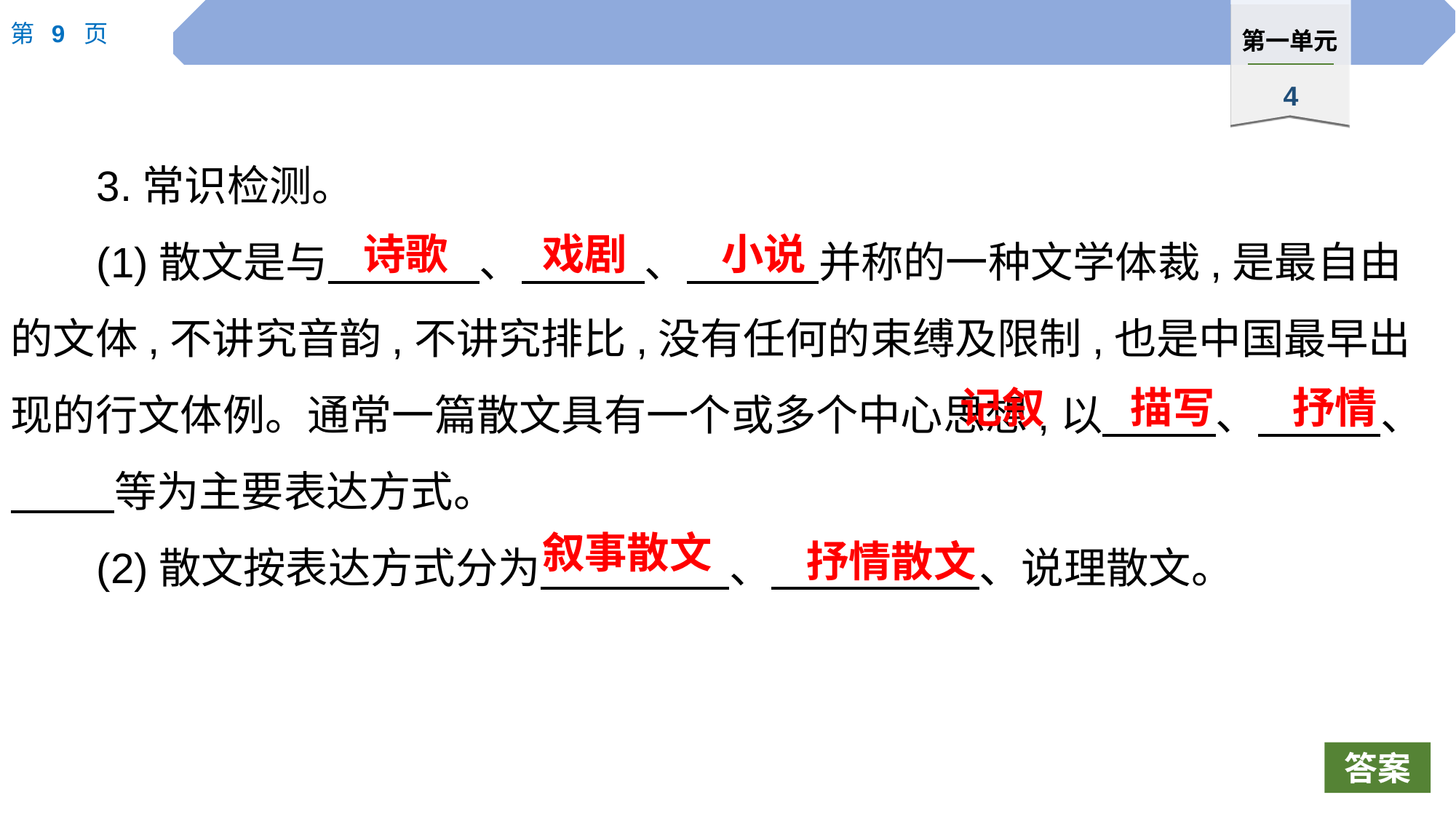

3.常识检测。
(1)散文是与　　       、　    　、　     　并称的一种文学体裁,是最自由的文体,不讲究音韵,不讲究排比,没有任何的束缚及限制,也是中国最早出现的行文体例。通常一篇散文具有一个或多个中心思想,以　   　、　　    、　　  等为主要表达方式。
(2)散文按表达方式分为　           　、　             　、说理散文。
诗歌
戏剧
小说
记叙
描写
抒情
叙事散文
抒情散文
答案